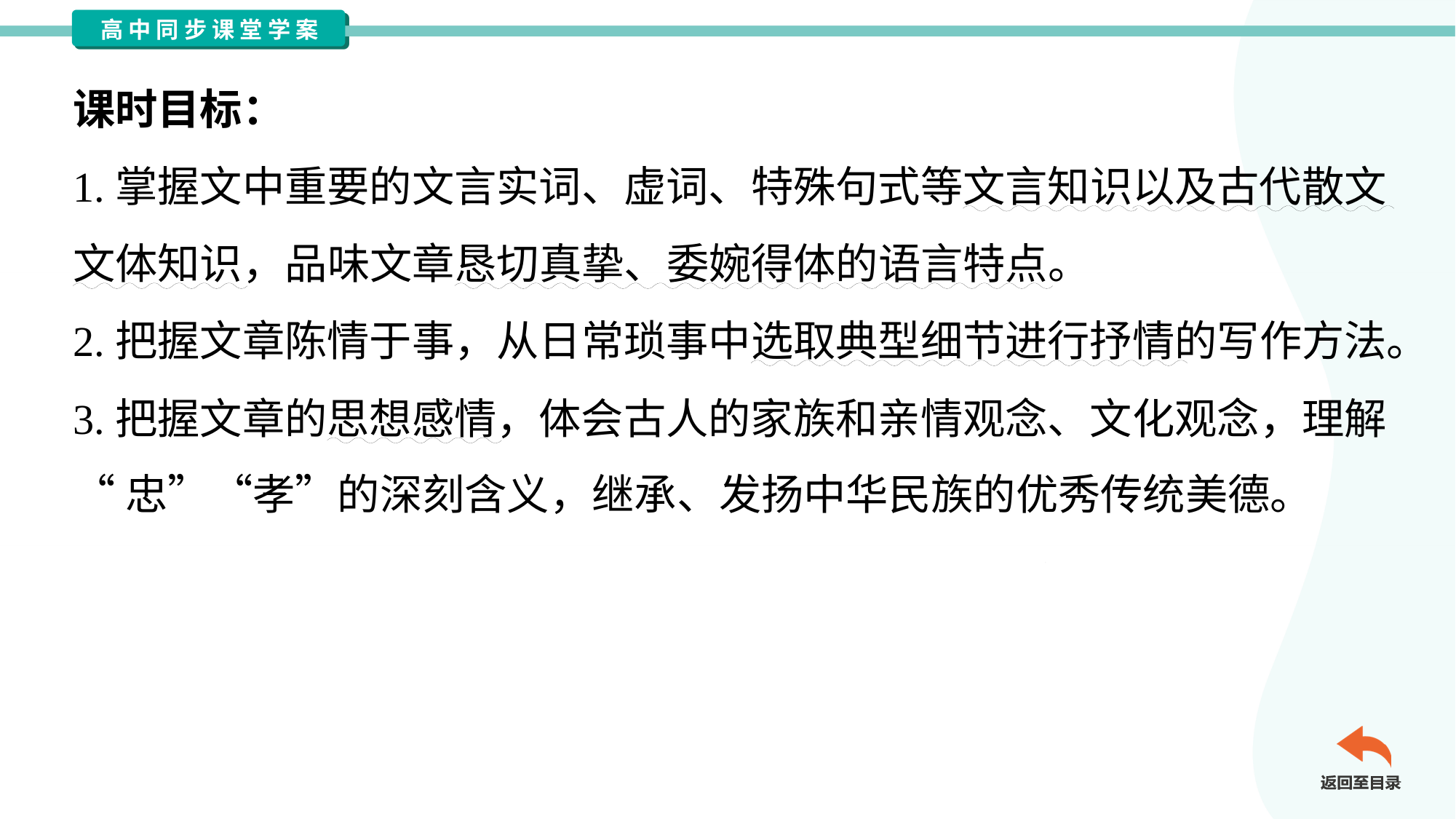

课时目标：
1.掌握文中重要的文言实词、虚词、特殊句式等文言知识以及古代散文
文体知识，品味文章恳切真挚、委婉得体的语言特点。
2.把握文章陈情于事，从日常琐事中选取典型细节进行抒情的写作方法。
3.把握文章的思想感情，体会古人的家族和亲情观念、文化观念，理解
“忠”“孝”的深刻含义，继承、发扬中华民族的优秀传统美德。